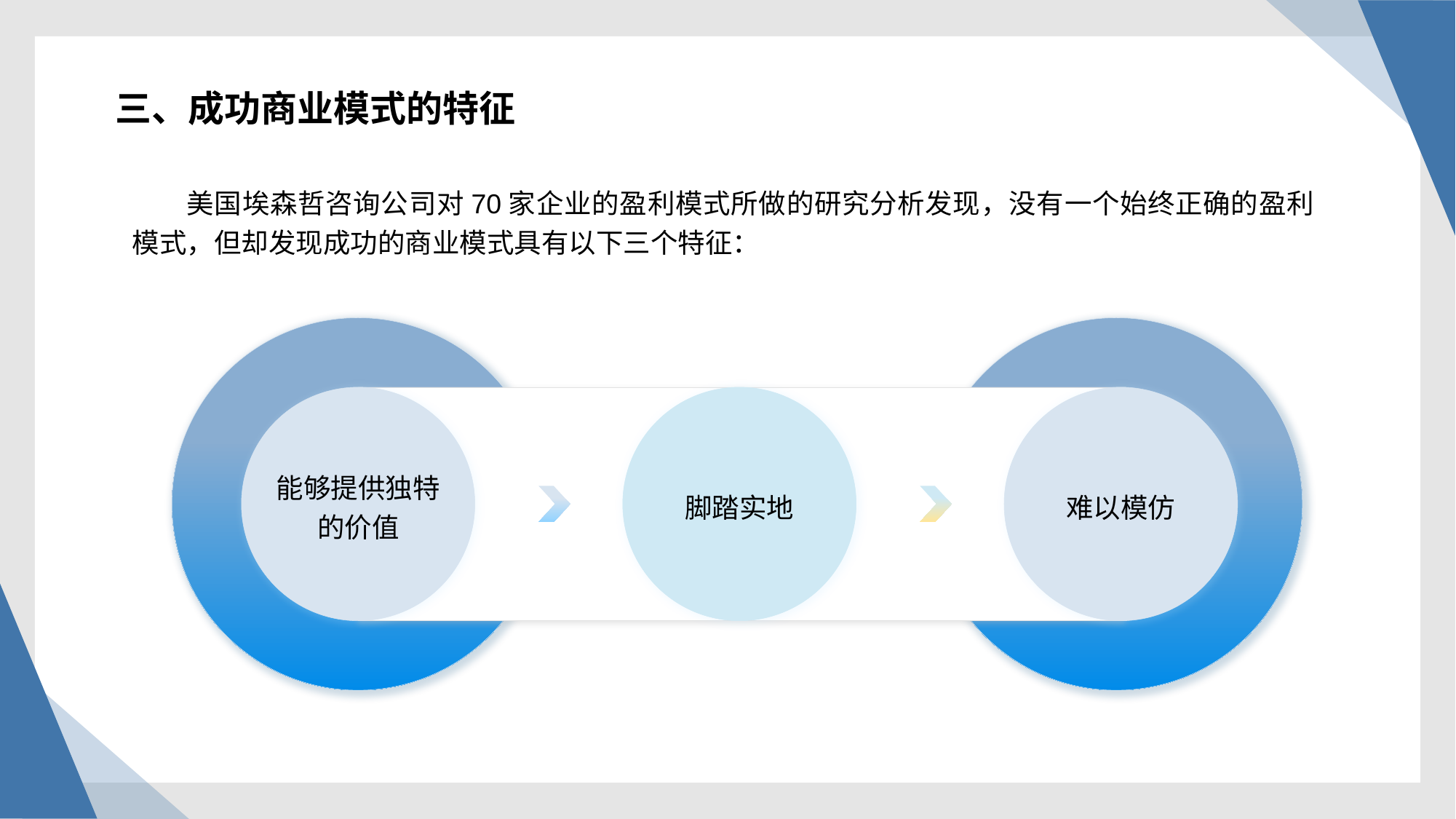

三、成功商业模式的特征
美国埃森哲咨询公司对70家企业的盈利模式所做的研究分析发现，没有一个始终正确的盈利模式，但却发现成功的商业模式具有以下三个特征：

能够提供独特的价值

脚踏实地
难以模仿